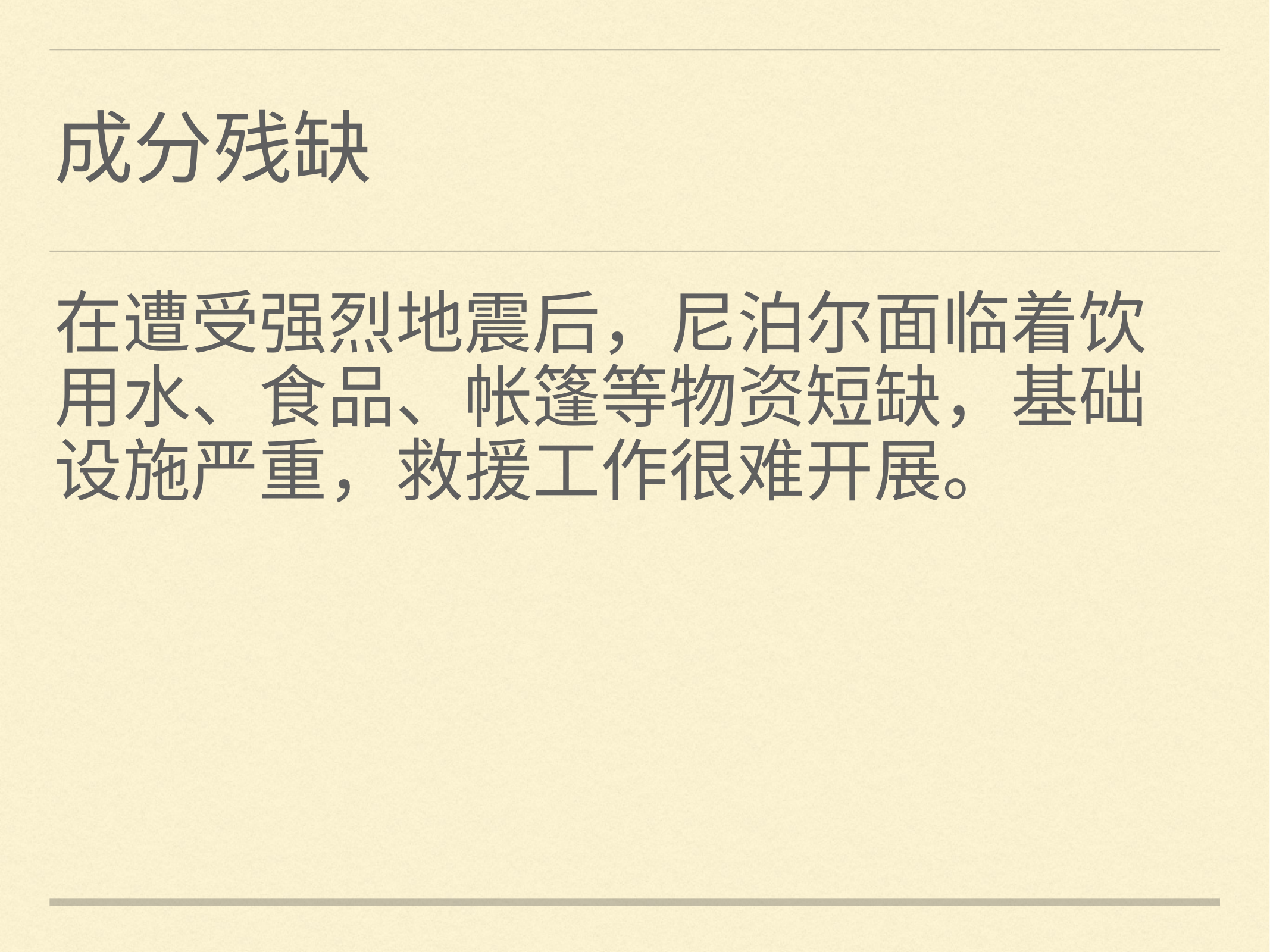

# 成分残缺
在遭受强烈地震后，尼泊尔面临着饮用水、食品、帐篷等物资短缺，基础设施严重，救援工作很难开展。